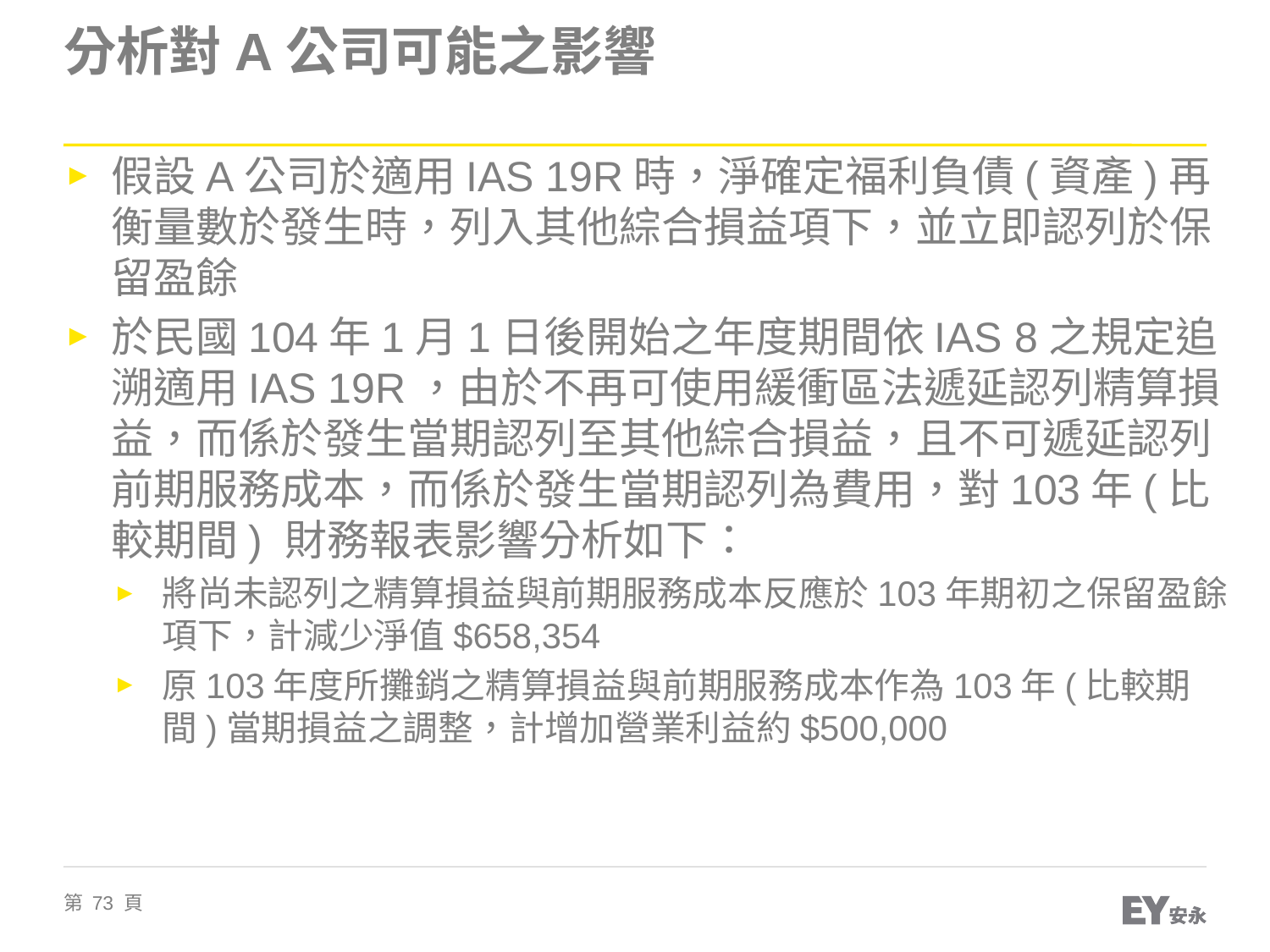

# 分析對A公司可能之影響
假設A公司於適用IAS 19R時，淨確定福利負債(資產)再衡量數於發生時，列入其他綜合損益項下，並立即認列於保留盈餘
於民國104年1月1日後開始之年度期間依IAS 8之規定追溯適用IAS 19R，由於不再可使用緩衝區法遞延認列精算損益，而係於發生當期認列至其他綜合損益，且不可遞延認列前期服務成本，而係於發生當期認列為費用，對103年(比較期間) 財務報表影響分析如下：
將尚未認列之精算損益與前期服務成本反應於103年期初之保留盈餘項下，計減少淨值$658,354
原103年度所攤銷之精算損益與前期服務成本作為103年(比較期間)當期損益之調整，計增加營業利益約$500,000